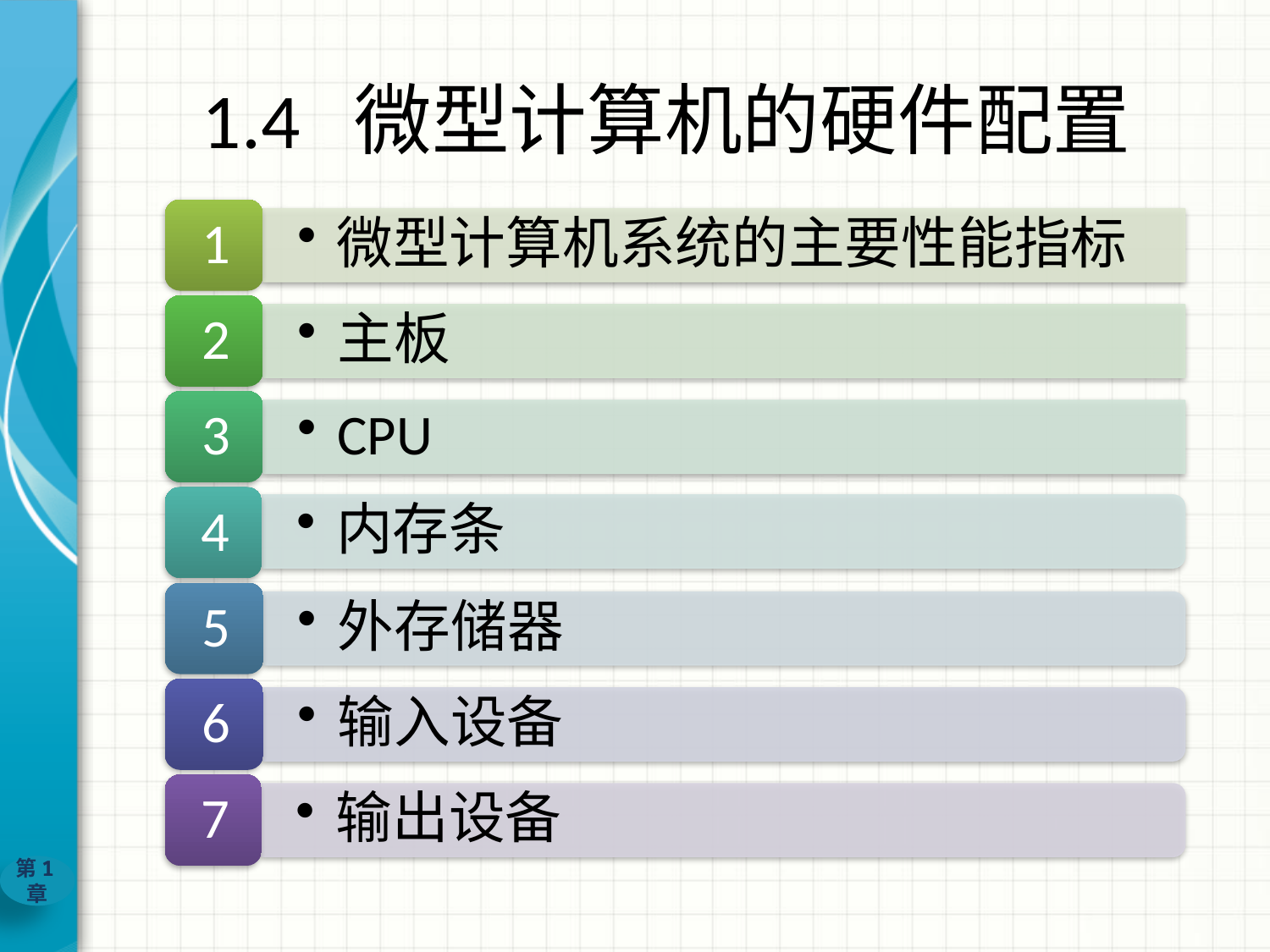

# 1.4  微型计算机的硬件配置
微型计算机系统的主要性能指标
1
主板
2
CPU
3
内存条
4
外存储器
5
输入设备
6
输出设备
7